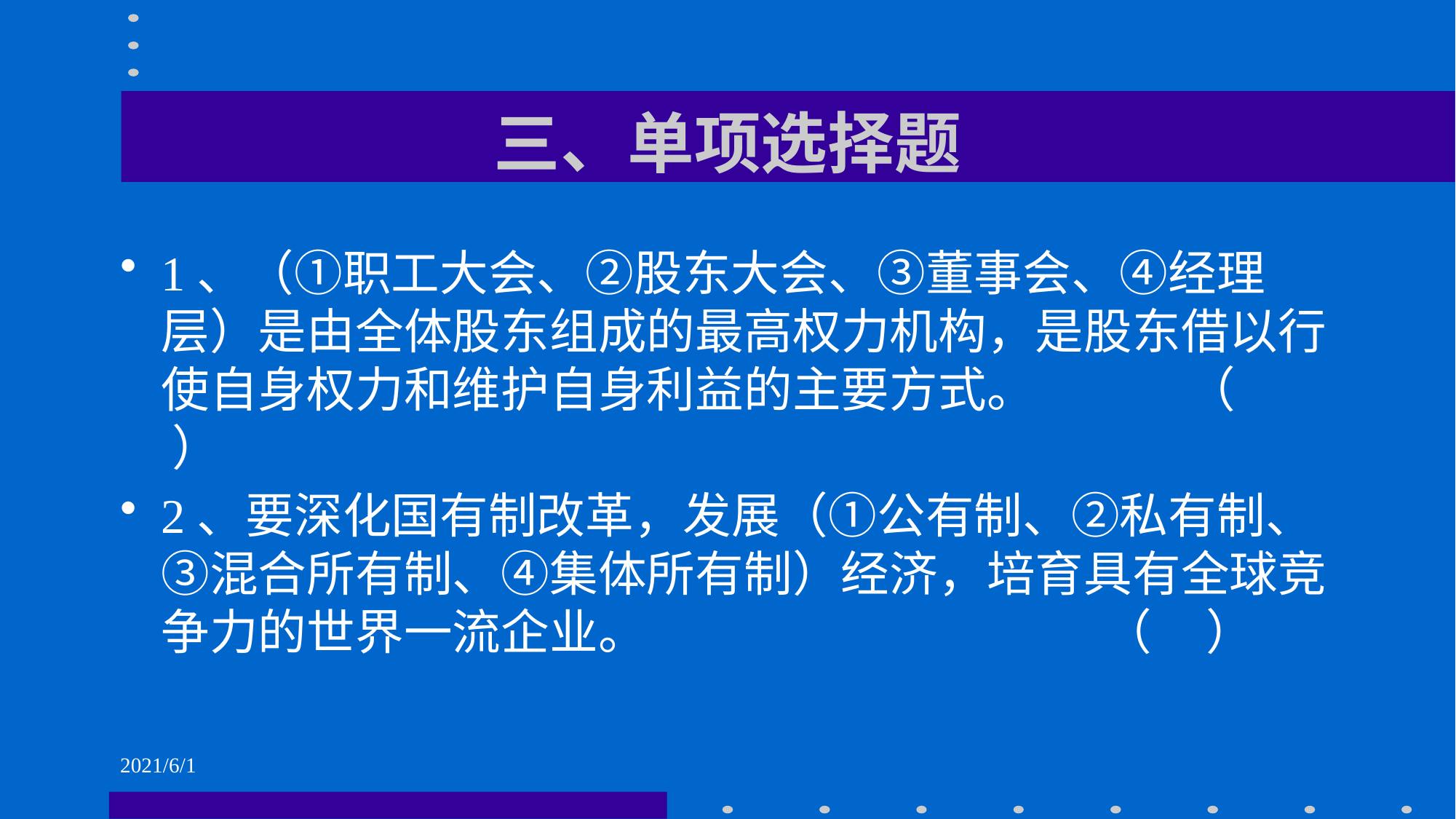

# 三、单项选择题
1、（①职工大会、②股东大会、③董事会、④经理层）是由全体股东组成的最高权力机构，是股东借以行使自身权力和维护自身利益的主要方式。              （     ）
2、要深化国有制改革，发展（①公有制、②私有制、③混合所有制、④集体所有制）经济，培育具有全球竞争力的世界一流企业。                                          （     ）
2021/6/1